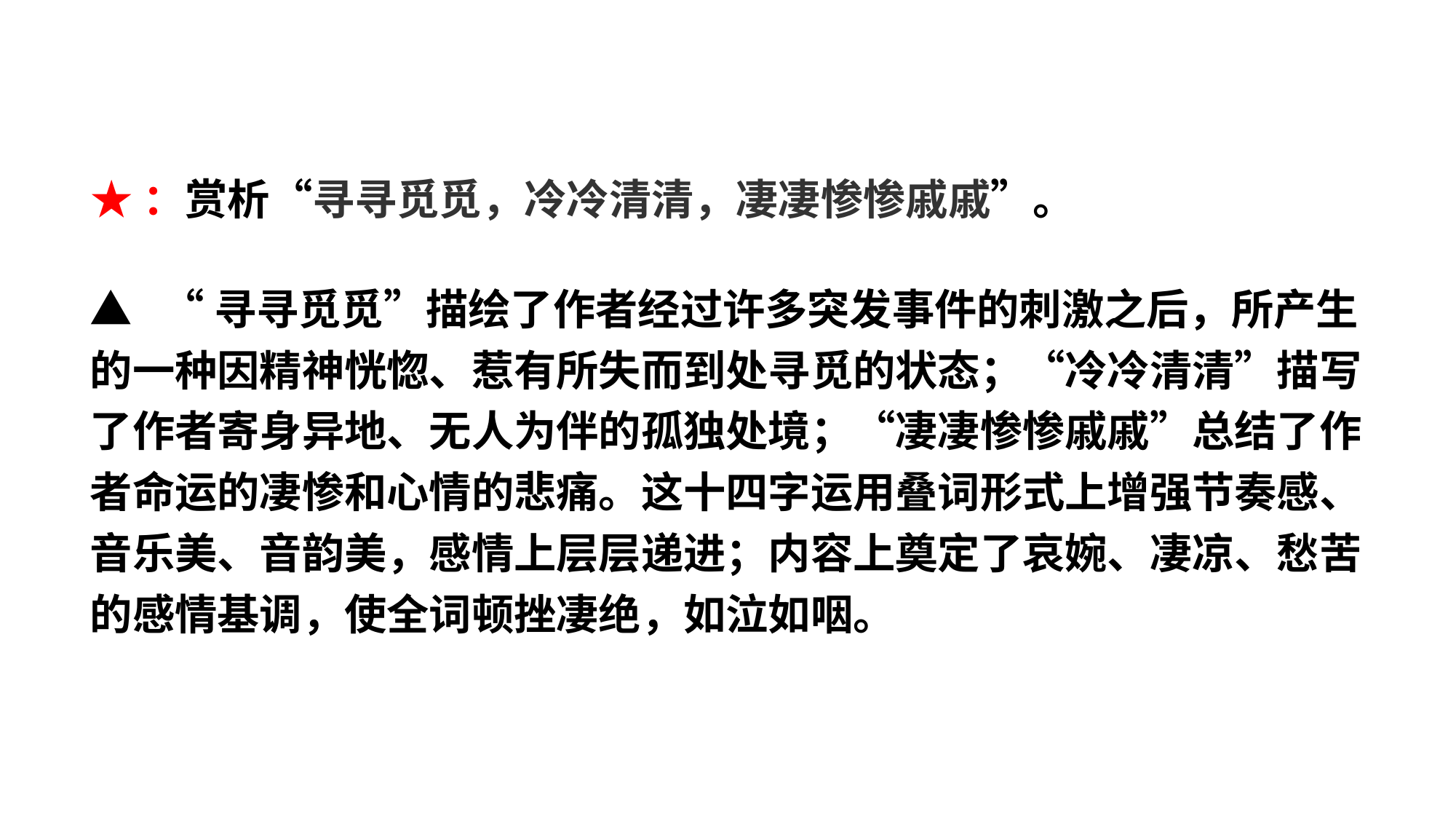

★：赏析“寻寻觅觅，冷冷清清，凄凄惨惨戚戚”。
▲   “寻寻觅觅”描绘了作者经过许多突发事件的刺激之后，所产生的一种因精神恍惚、惹有所失而到处寻觅的状态；“冷冷清清”描写了作者寄身异地、无人为伴的孤独处境；“凄凄惨惨戚戚”总结了作者命运的凄惨和心情的悲痛。这十四字运用叠词形式上增强节奏感、音乐美、音韵美，感情上层层递进；内容上奠定了哀婉、凄凉、愁苦的感情基调，使全词顿挫凄绝，如泣如咽。